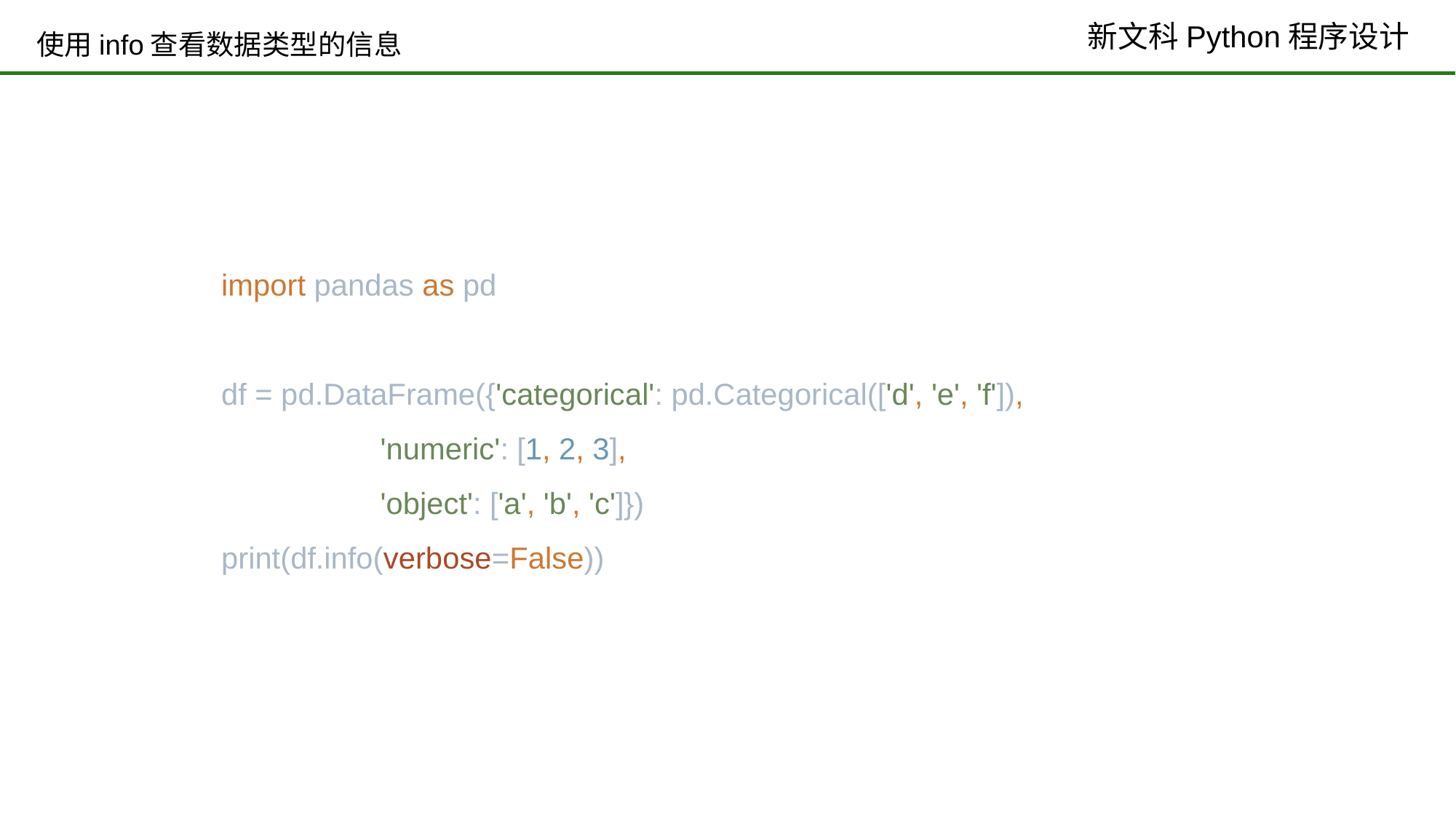

# 使用info查看数据类型的信息
import pandas as pd
df = pd.DataFrame({'categorical': pd.Categorical(['d', 'e', 'f']),
                   'numeric': [1, 2, 3],
                   'object': ['a', 'b', 'c']})
print(df.info(verbose=False))